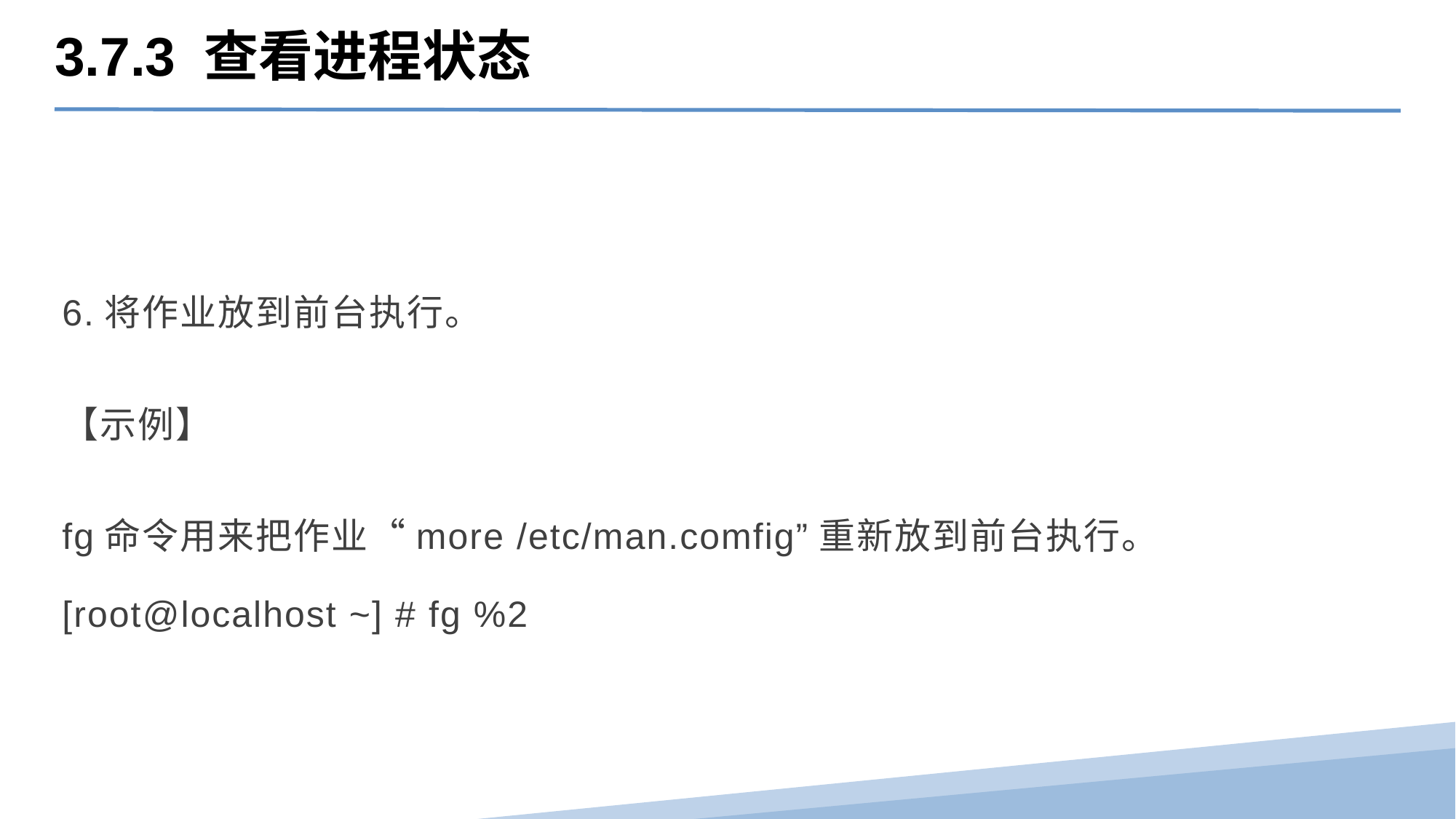

3.7.3 查看进程状态
6.将作业放到前台执行。

【示例】

fg命令用来把作业“more /etc/man.comfig”重新放到前台执行。
[root@localhost ~] # fg %2